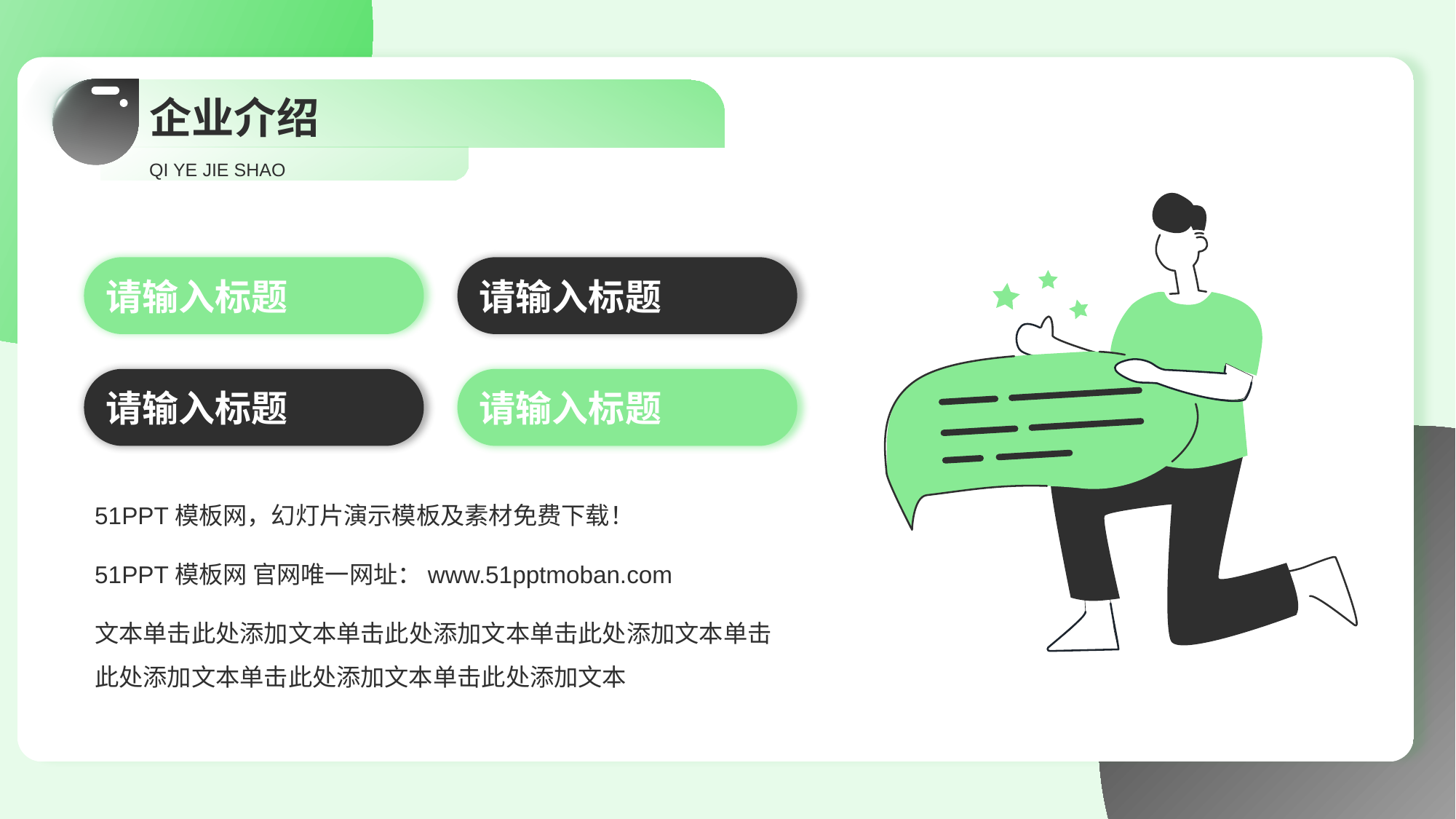

# 企业介绍
QI YE JIE SHAO

请输入标题
请输入标题
请输入标题
请输入标题
51PPT模板网，幻灯片演示模板及素材免费下载！
51PPT模板网 官网唯一网址：www.51pptmoban.com
文本单击此处添加文本单击此处添加文本单击此处添加文本单击此处添加文本单击此处添加文本单击此处添加文本